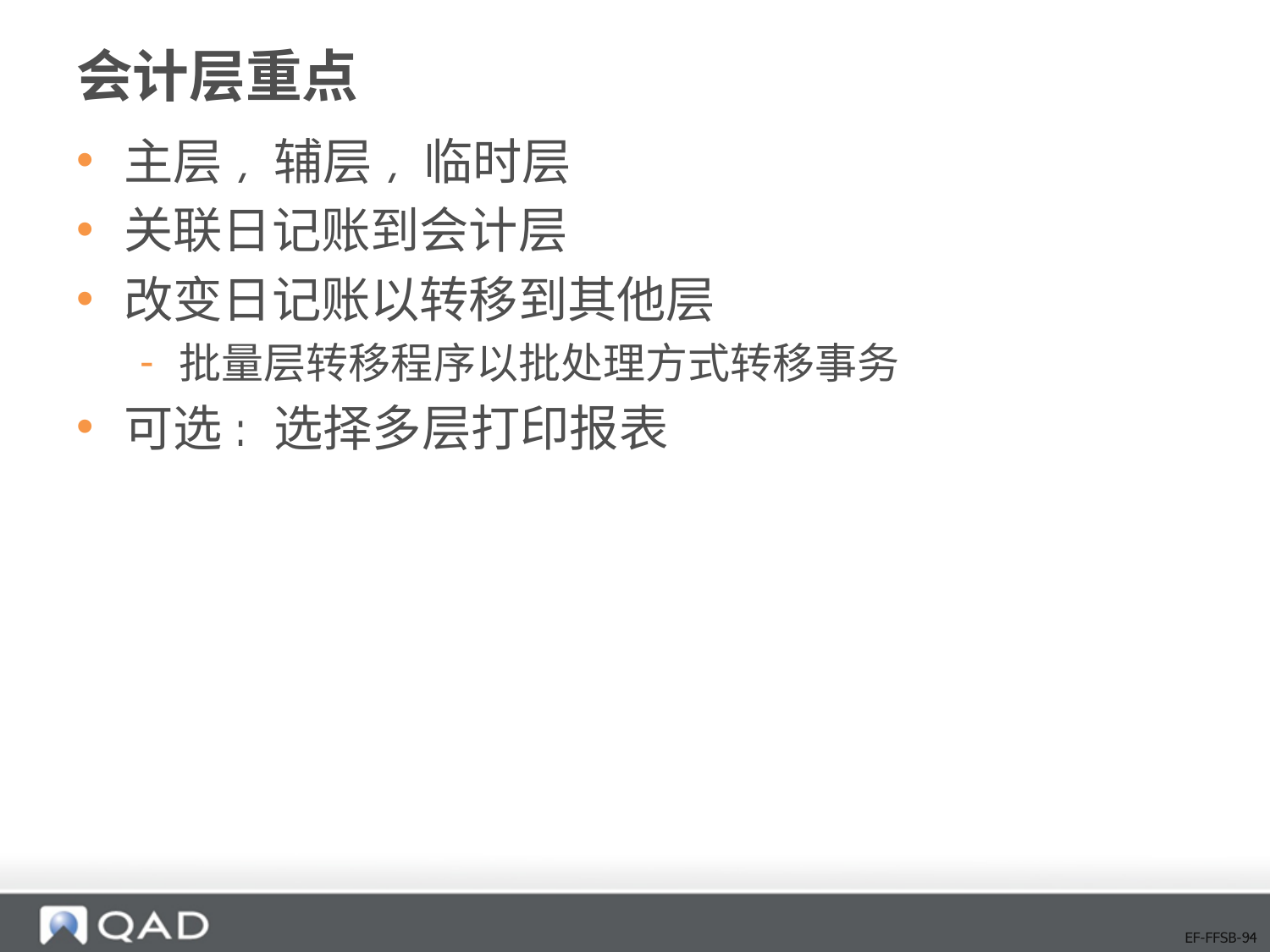

# 会计层重点
主层, 辅层, 临时层
关联日记账到会计层
改变日记账以转移到其他层
批量层转移程序以批处理方式转移事务
可选: 选择多层打印报表
EF-FFSB-94